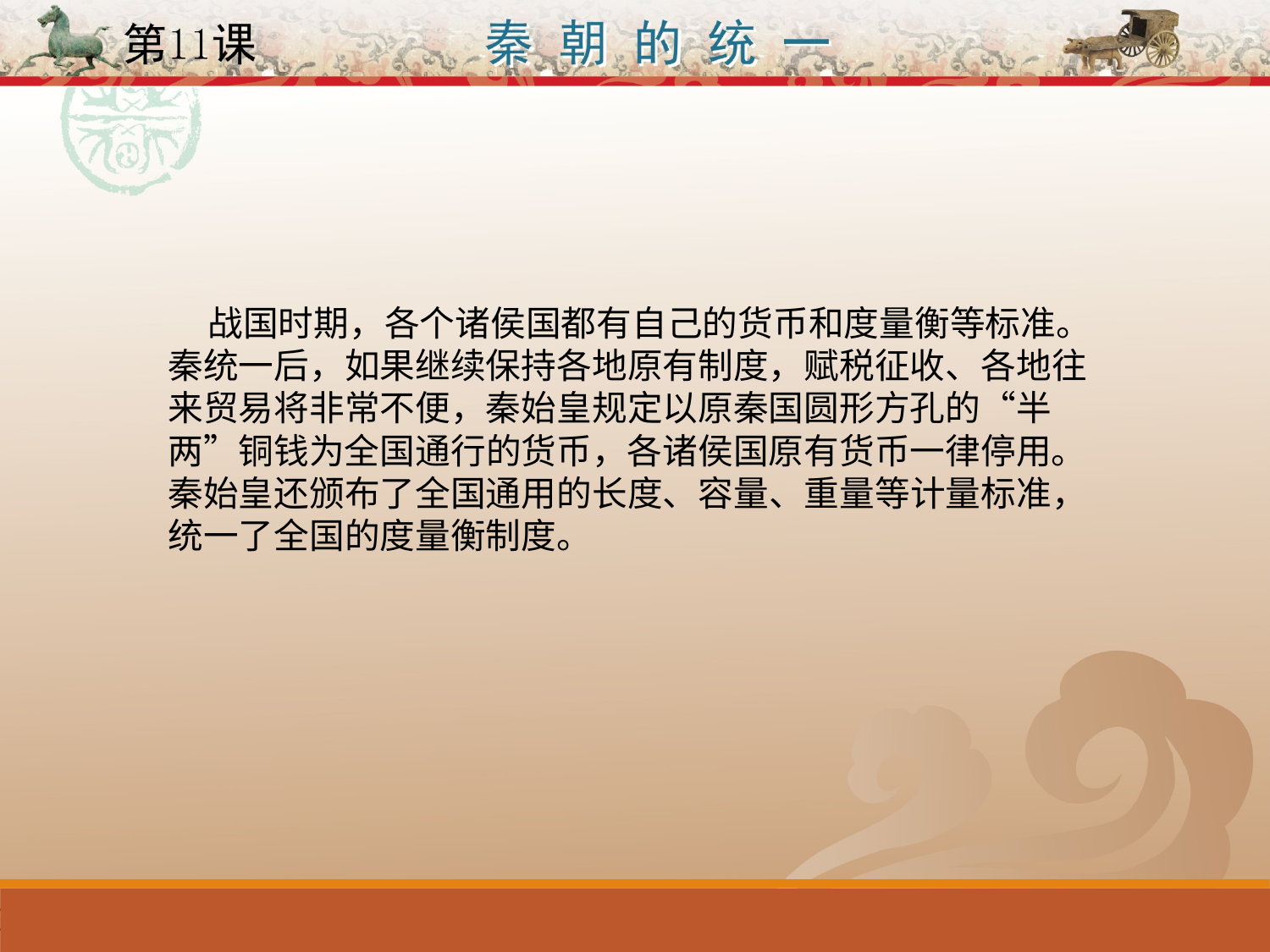

战国时期，各个诸侯国都有自己的货币和度量衡等标准。秦统一后，如果继续保持各地原有制度，赋税征收、各地往来贸易将非常不便，秦始皇规定以原秦国圆形方孔的“半两”铜钱为全国通行的货币，各诸侯国原有货币一律停用。秦始皇还颁布了全国通用的长度、容量、重量等计量标准，统一了全国的度量衡制度。